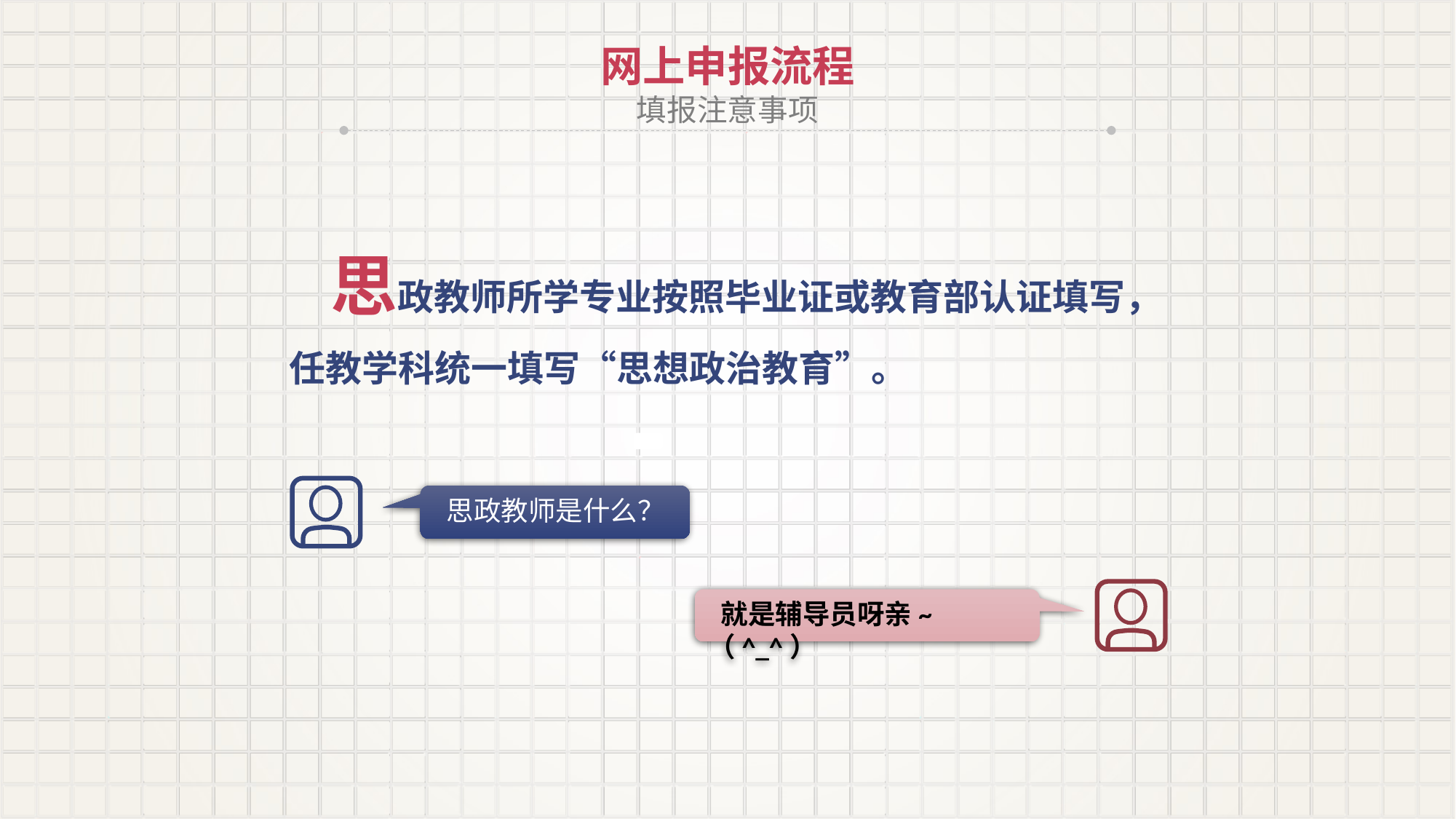

网上申报流程
填报注意事项
    思政教师所学专业按照毕业证或教育部认证填写，任教学科统一填写“思想政治教育”。

 思政教师是什么？

 就是辅导员呀亲~ （^_^）